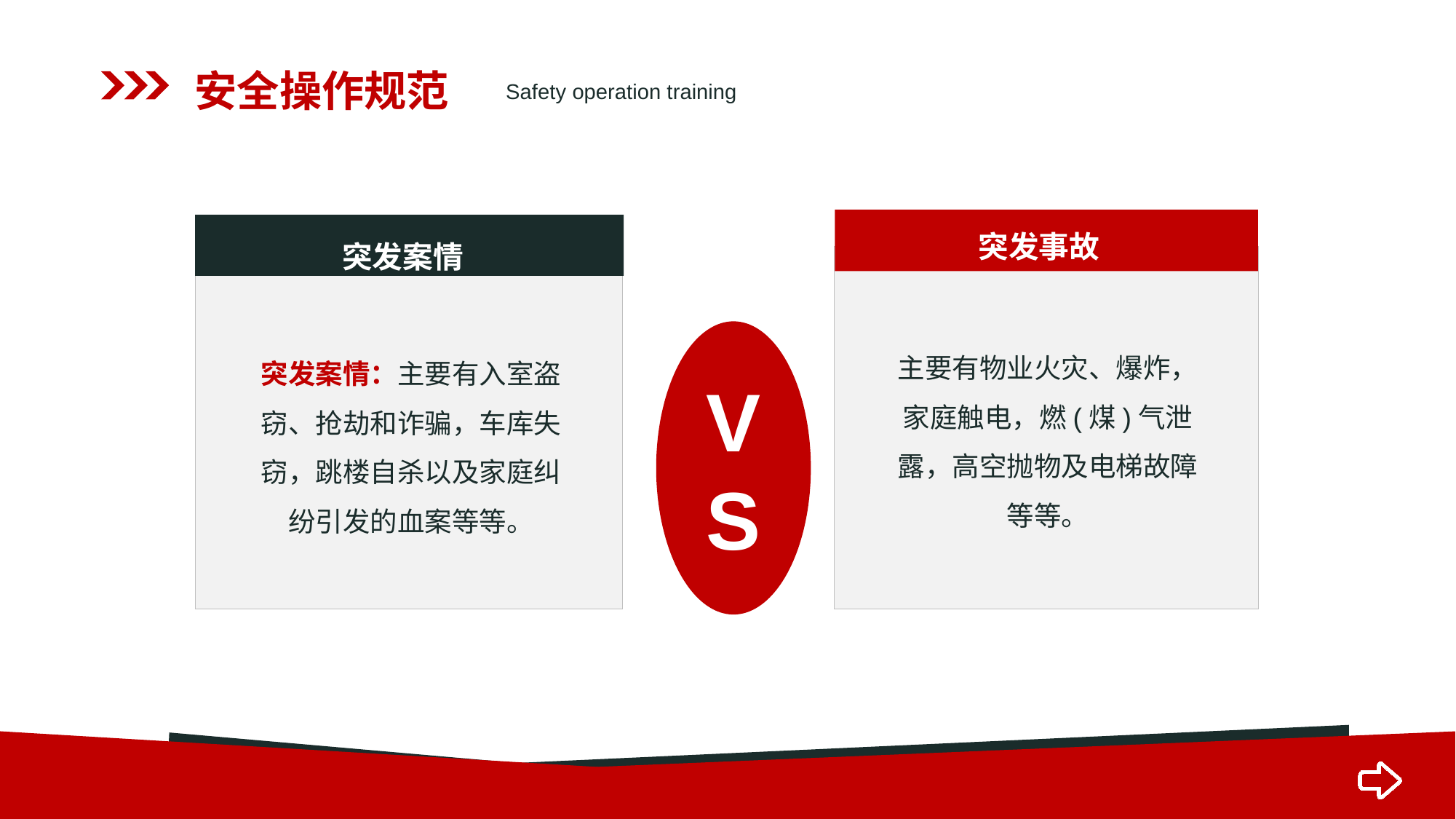

安全操作规范

Safety operation training
突发事故

突发案情

V S
主要有物业火灾、爆炸，家庭触电，燃(煤)气泄露，高空抛物及电梯故障等等。
突发案情：主要有入室盗窃、抢劫和诈骗，车库失窃，跳楼自杀以及家庭纠纷引发的血案等等。